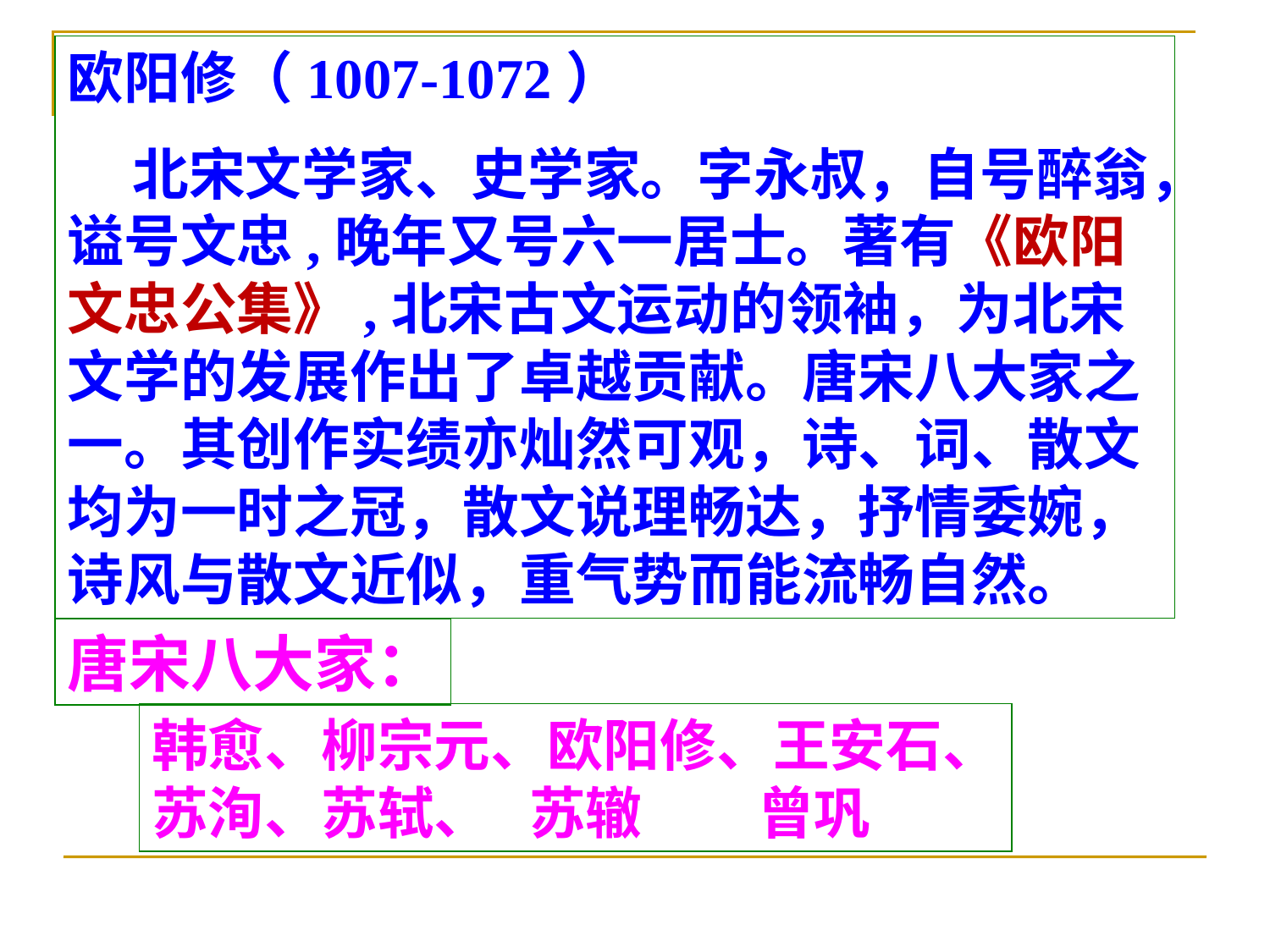

欧阳修（1007-1072）
    北宋文学家、史学家。字永叔，自号醉翁，谥号文忠,晚年又号六一居士。著有《欧阳文忠公集》,北宋古文运动的领袖，为北宋文学的发展作出了卓越贡献。唐宋八大家之一。其创作实绩亦灿然可观，诗、词、散文均为一时之冠，散文说理畅达，抒情委婉，诗风与散文近似，重气势而能流畅自然。
唐宋八大家：
韩愈、柳宗元、欧阳修、王安石、
苏洵、苏轼、   苏辙         曾巩